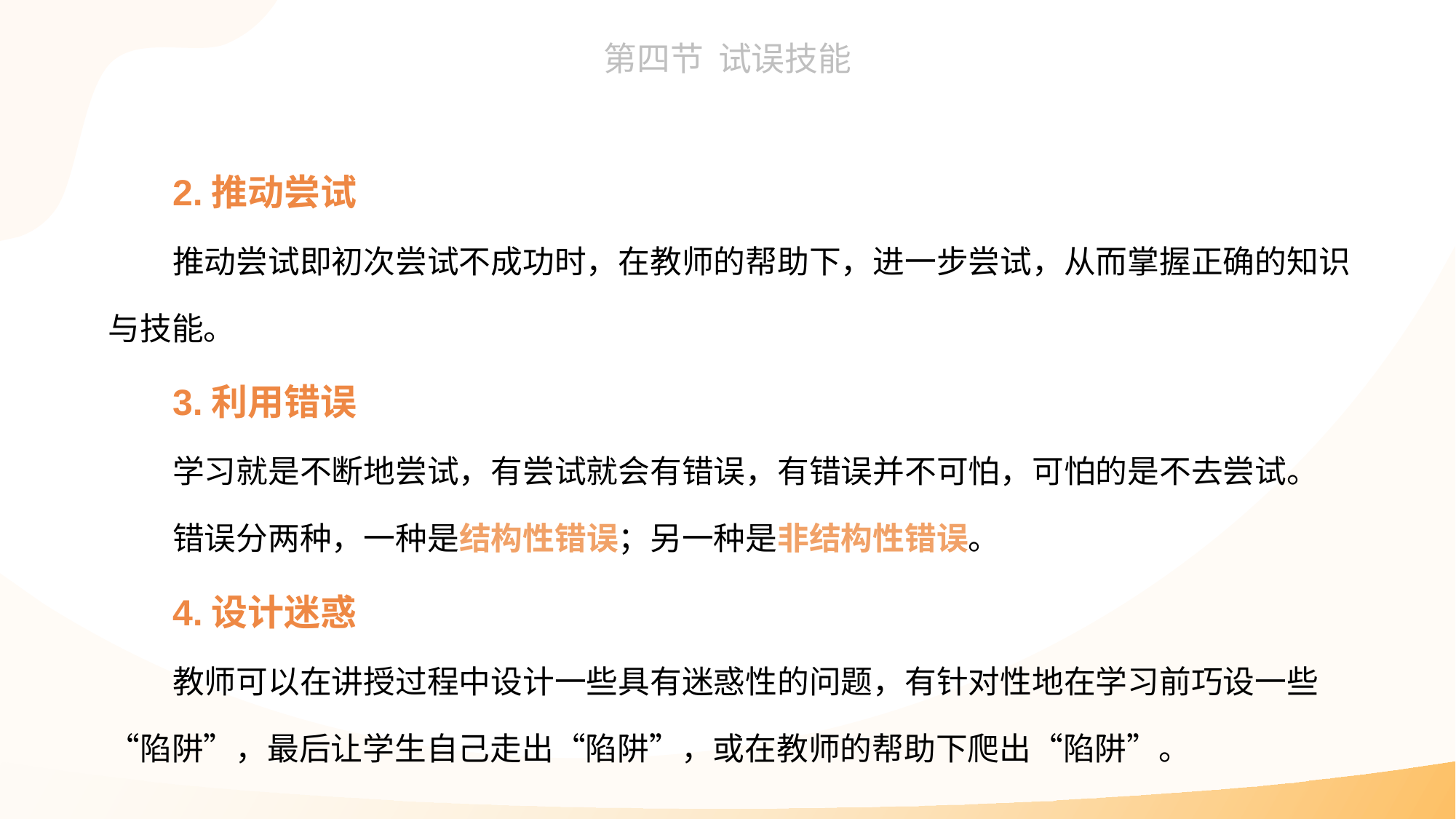

2.推动尝试
推动尝试即初次尝试不成功时，在教师的帮助下，进一步尝试，从而掌握正确的知识与技能。
3.利用错误
学习就是不断地尝试，有尝试就会有错误，有错误并不可怕，可怕的是不去尝试。
错误分两种，一种是结构性错误；另一种是非结构性错误。
4.设计迷惑
教师可以在讲授过程中设计一些具有迷惑性的问题，有针对性地在学习前巧设一些“陷阱”，最后让学生自己走出“陷阱”，或在教师的帮助下爬出“陷阱”。